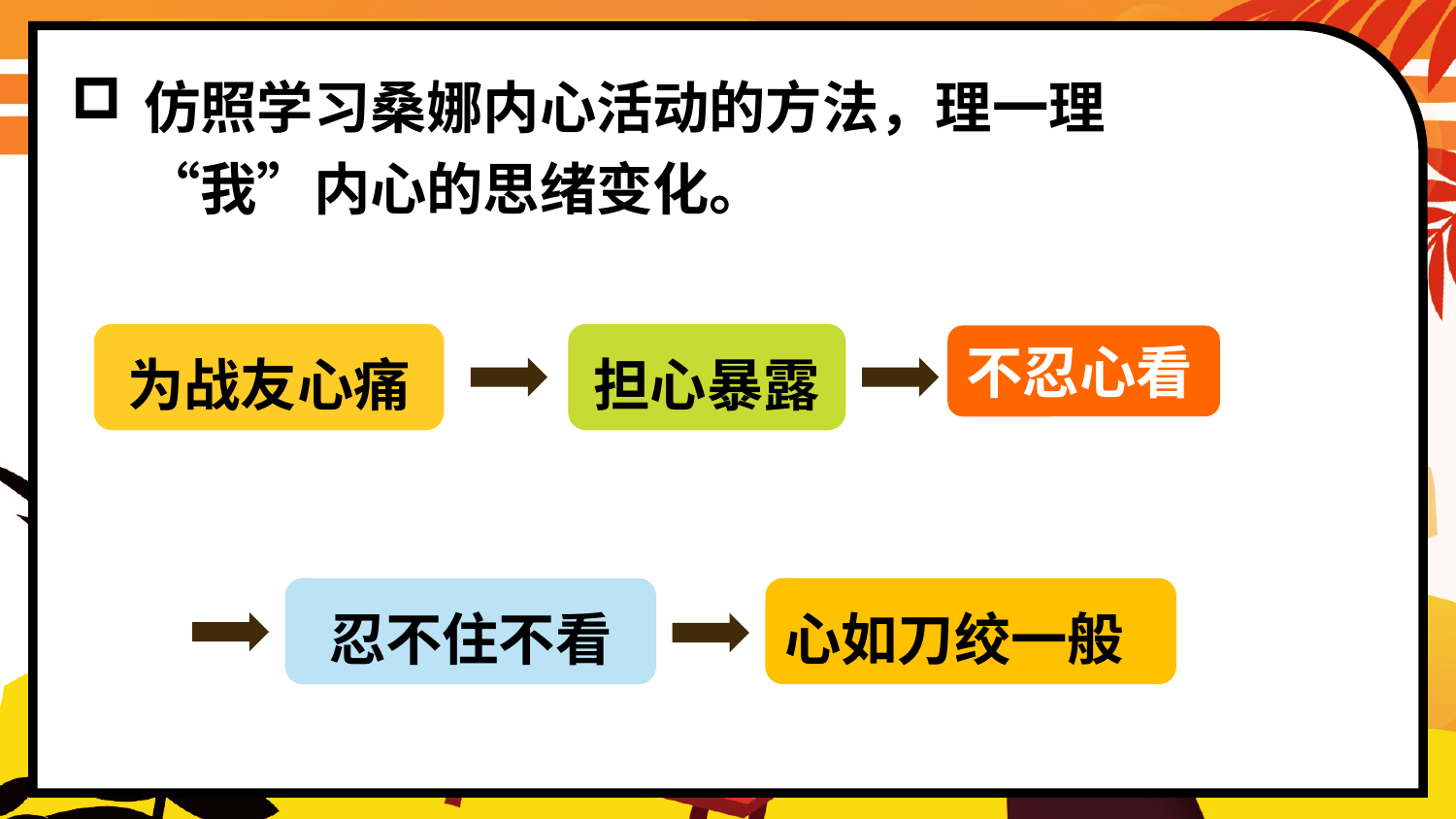

仿照学习桑娜内心活动的方法，理一理“我”内心的思绪变化。
为战友心痛
担心暴露
不忍心看

忍不住不看
心如刀绞一般